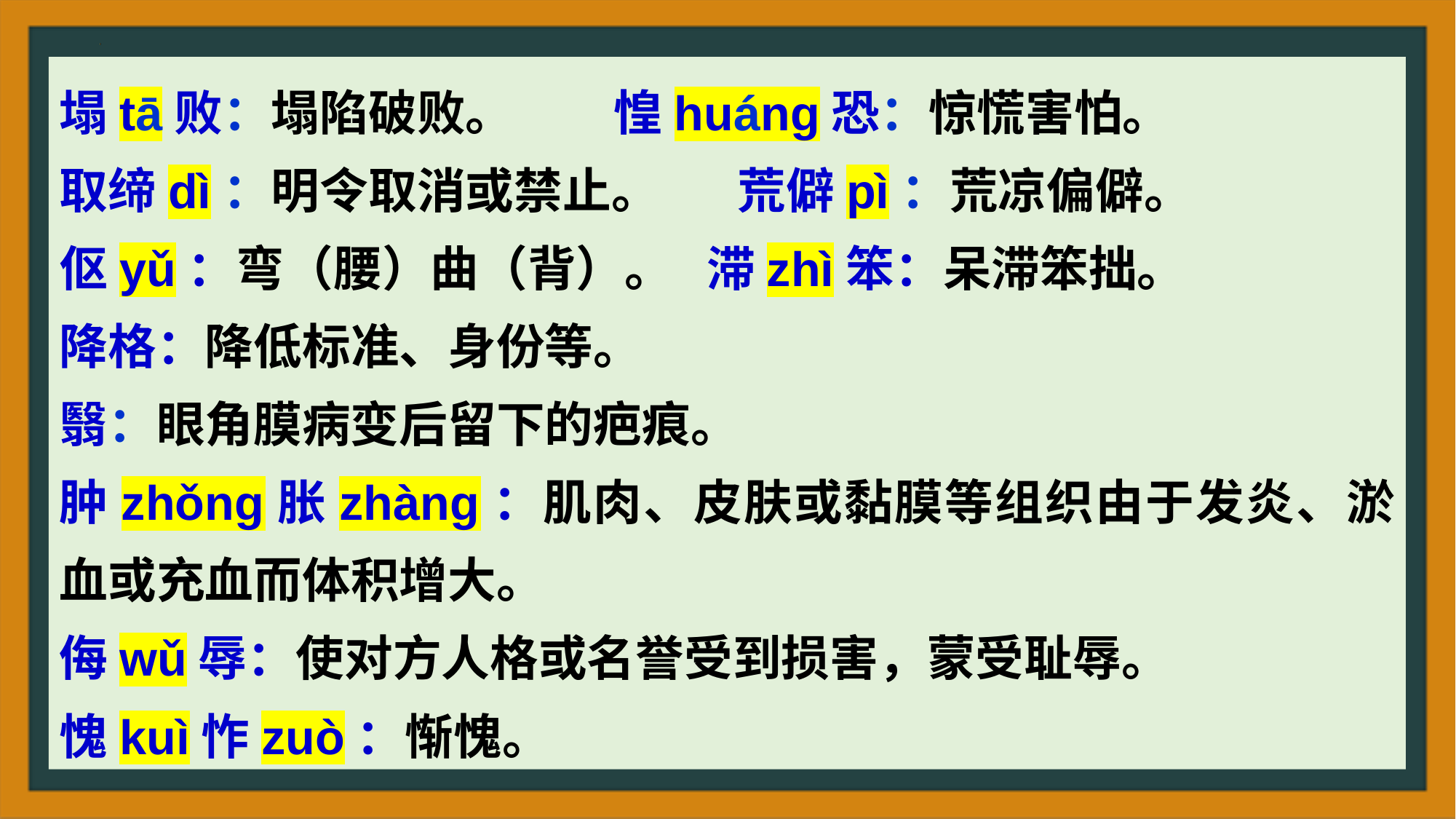

塌tā败：塌陷破败。         惶huánɡ恐：惊慌害怕。
取缔dì：明令取消或禁止。       荒僻pì：荒凉偏僻。
伛yǔ：弯（腰）曲（背）。   滞zhì笨：呆滞笨拙。
降格：降低标准、身份等。
翳：眼角膜病变后留下的疤痕。
肿zhǒnɡ胀zhànɡ：肌肉、皮肤或黏膜等组织由于发炎、淤血或充血而体积增大。
侮wǔ辱：使对方人格或名誉受到损害，蒙受耻辱。
愧kuì怍zuò：惭愧。